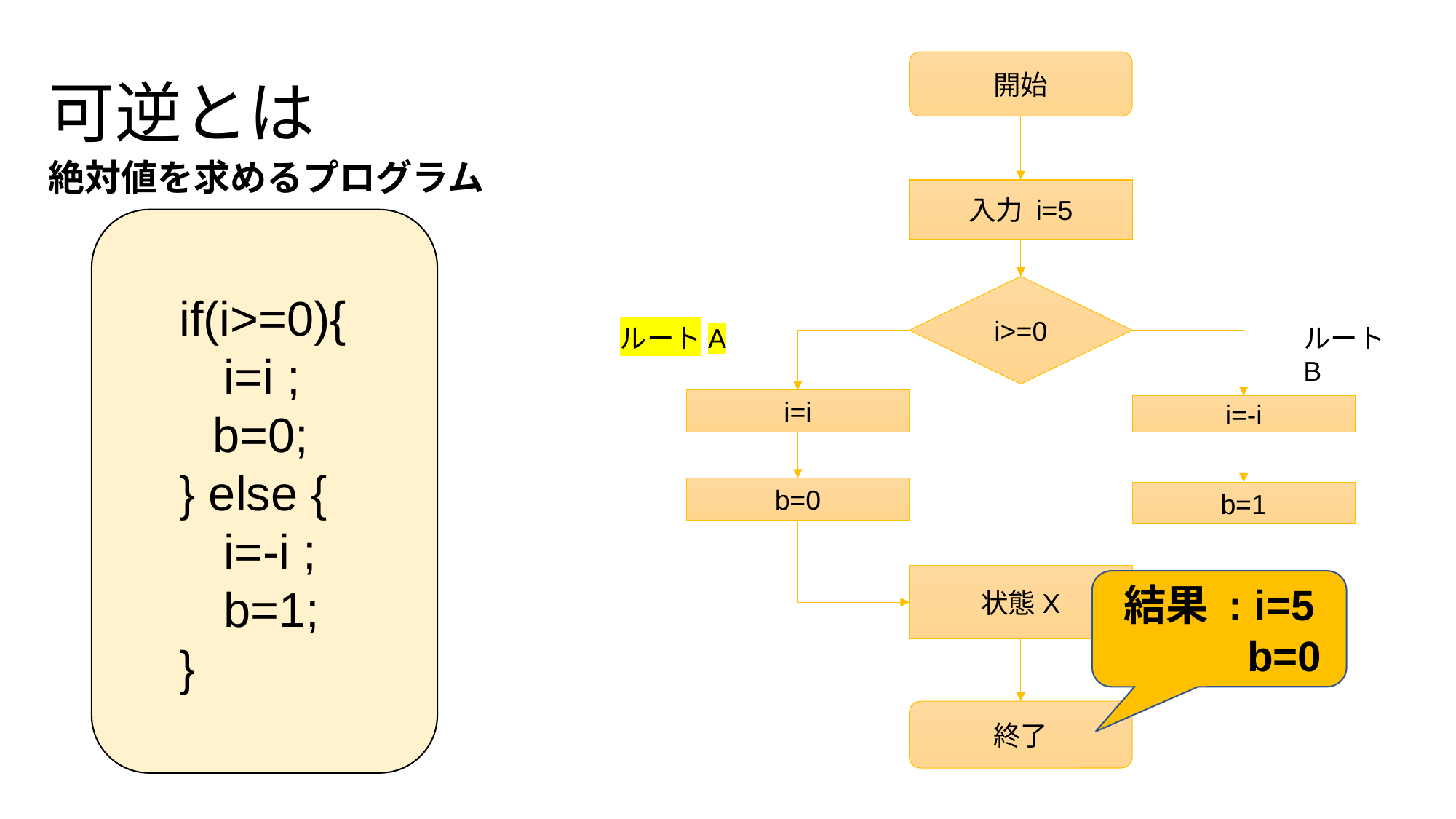

# 可逆とは
開始
絶対値を求めるプログラム
入力 i=5
　if(i>=0){
   　i=i ;
  　b=0;
　} else {
   　i=-i ;
   　b=1;
　}
i>=0
ルートA
ルートB
i=i
i=-i
b=0
b=1
状態X
結果 : i=5
           b=0
終了